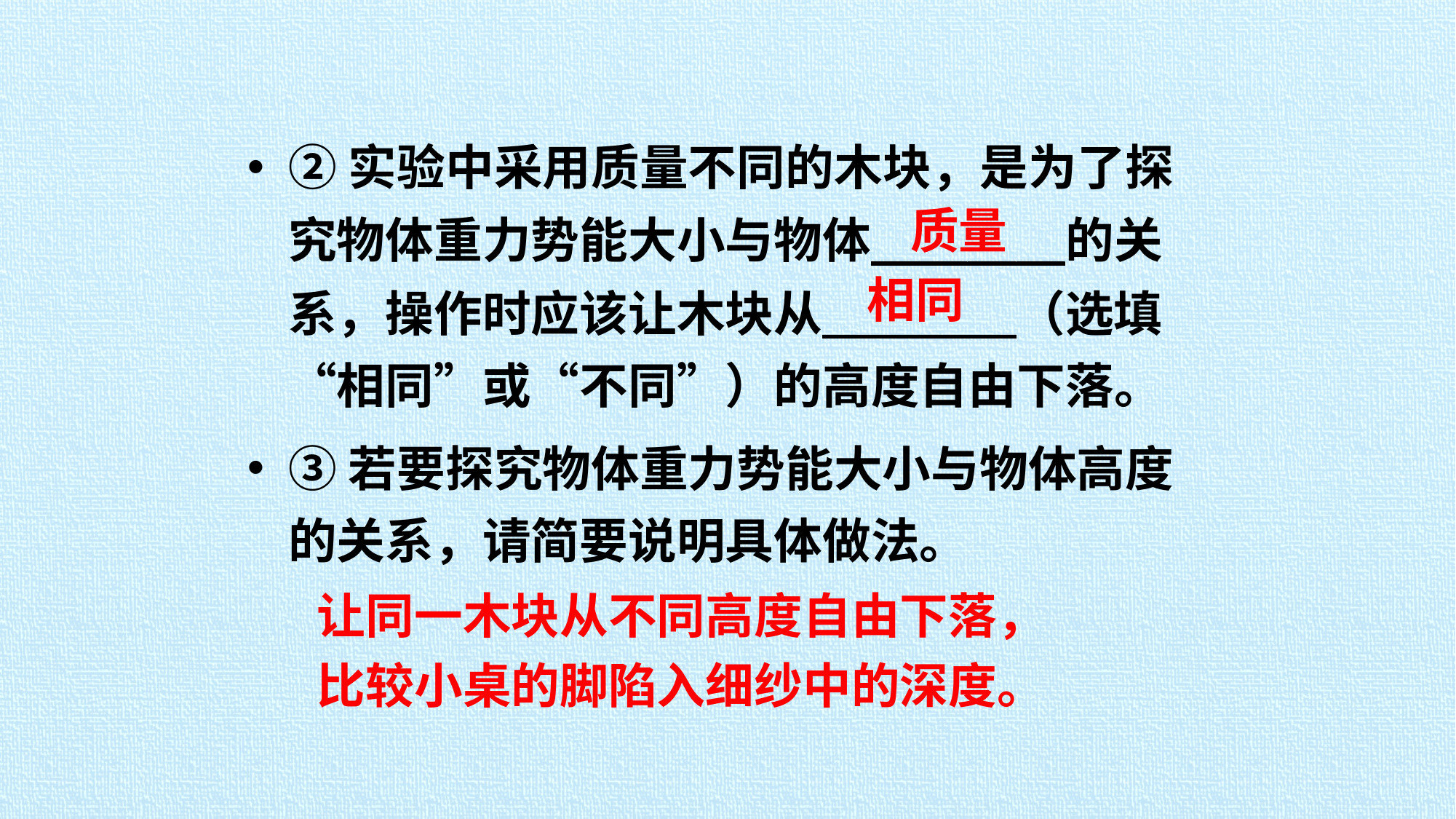

②实验中采用质量不同的木块，是为了探究物体重力势能大小与物体＿＿＿＿的关系，操作时应该让木块从＿＿＿＿（选填“相同”或“不同”）的高度自由下落。
③若要探究物体重力势能大小与物体高度的关系，请简要说明具体做法。
质量
相同
让同一木块从不同高度自由下落， 比较小桌的脚陷入细纱中的深度。